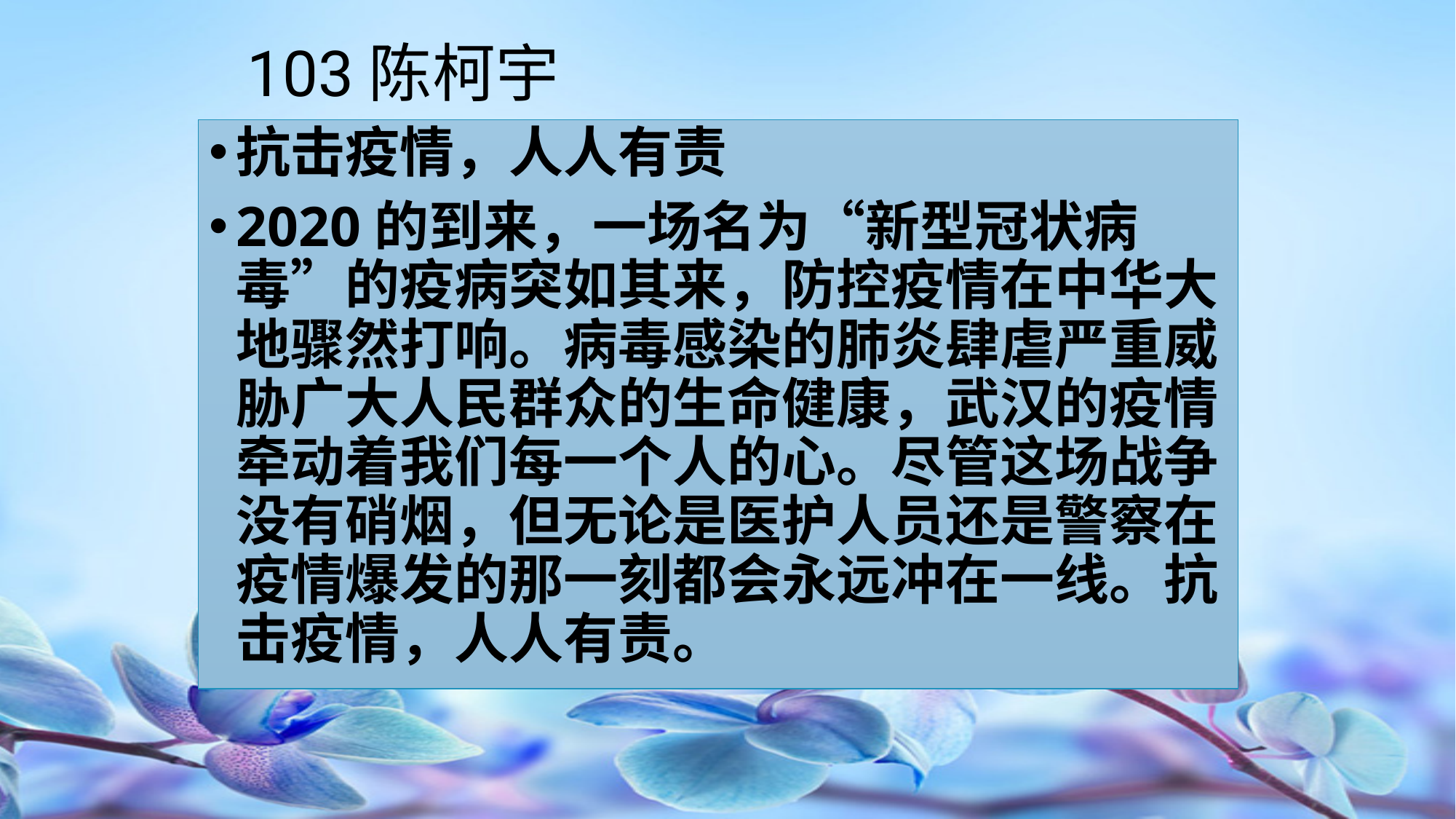

# 103陈柯宇
抗击疫情，人人有责
2020的到来，一场名为“新型冠状病毒”的疫病突如其来，防控疫情在中华大地骤然打响。病毒感染的肺炎肆虐严重威胁广大人民群众的生命健康，武汉的疫情牵动着我们每一个人的心。尽管这场战争没有硝烟，但无论是医护人员还是警察在疫情爆发的那一刻都会永远冲在一线。抗击疫情，人人有责。